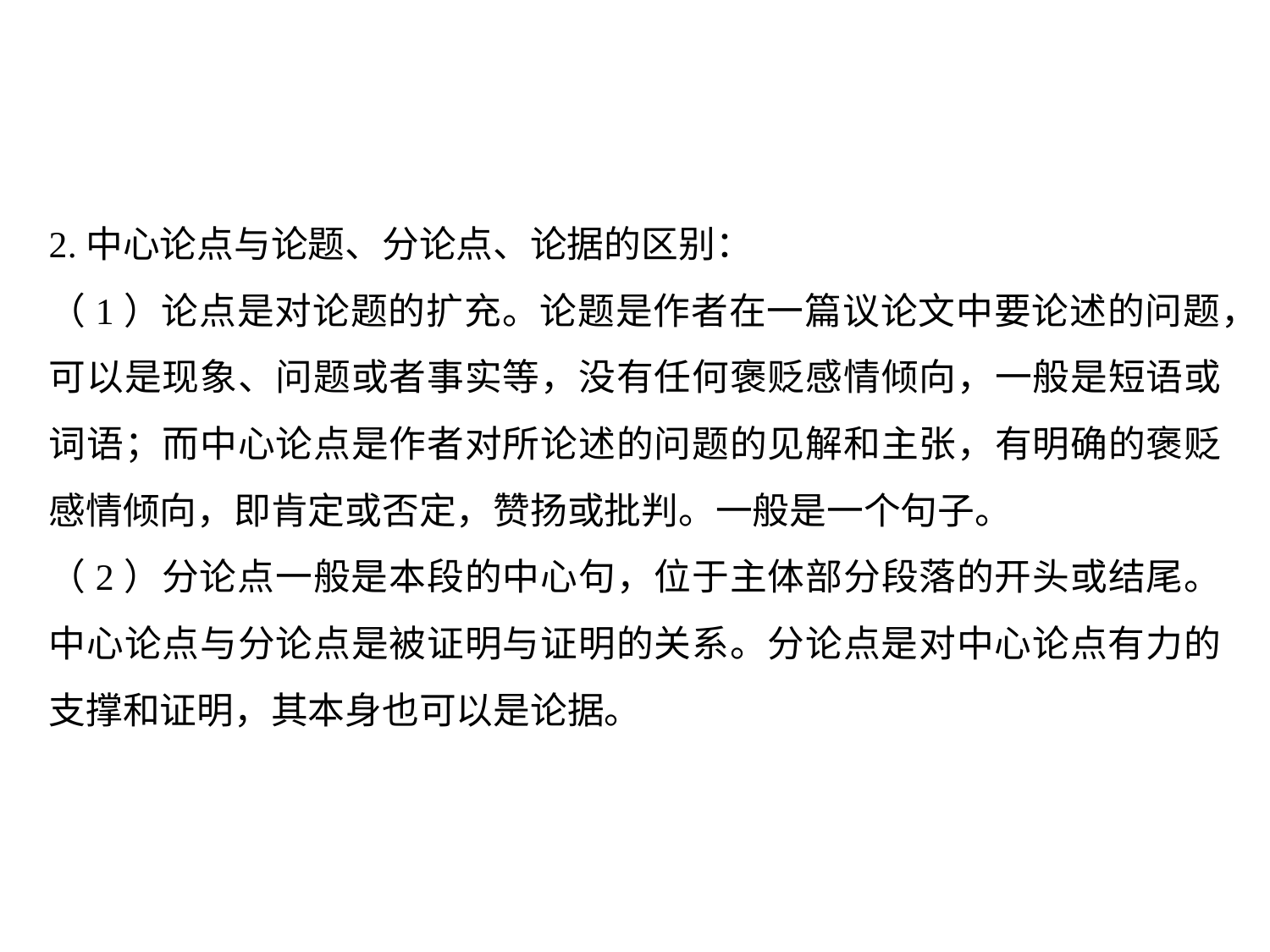

2.中心论点与论题、分论点、论据的区别：
（1）论点是对论题的扩充。论题是作者在一篇议论文中要论述的问题，可以是现象、问题或者事实等，没有任何褒贬感情倾向，一般是短语或词语；而中心论点是作者对所论述的问题的见解和主张，有明确的褒贬感情倾向，即肯定或否定，赞扬或批判。一般是一个句子。
（2）分论点一般是本段的中心句，位于主体部分段落的开头或结尾。中心论点与分论点是被证明与证明的关系。分论点是对中心论点有力的支撑和证明，其本身也可以是论据。